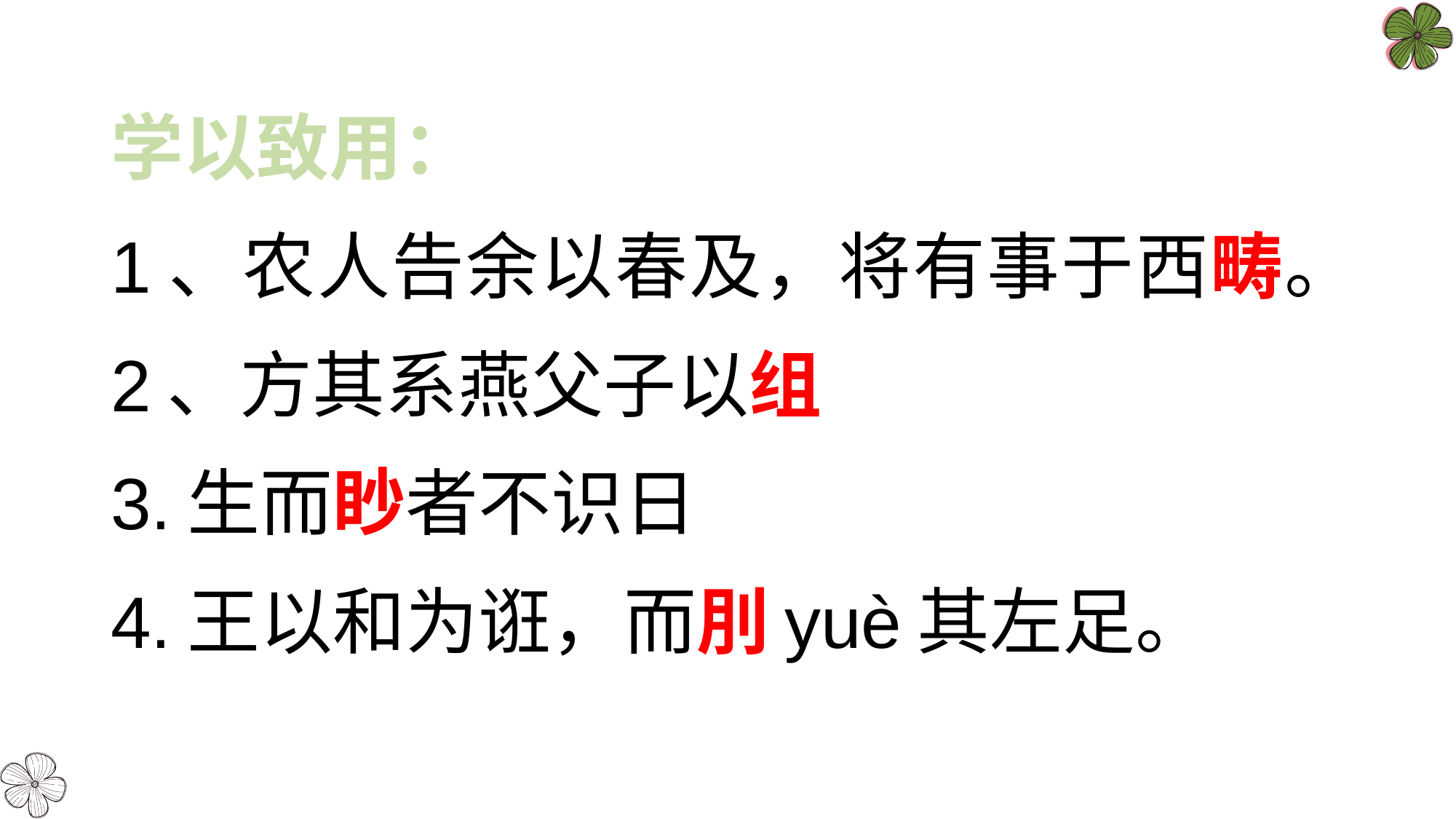

学以致用：
1、农人告余以春及，将有事于西畴。
2、方其系燕父子以组
3.生而眇者不识日
4.王以和为诳，而刖yuè其左足。